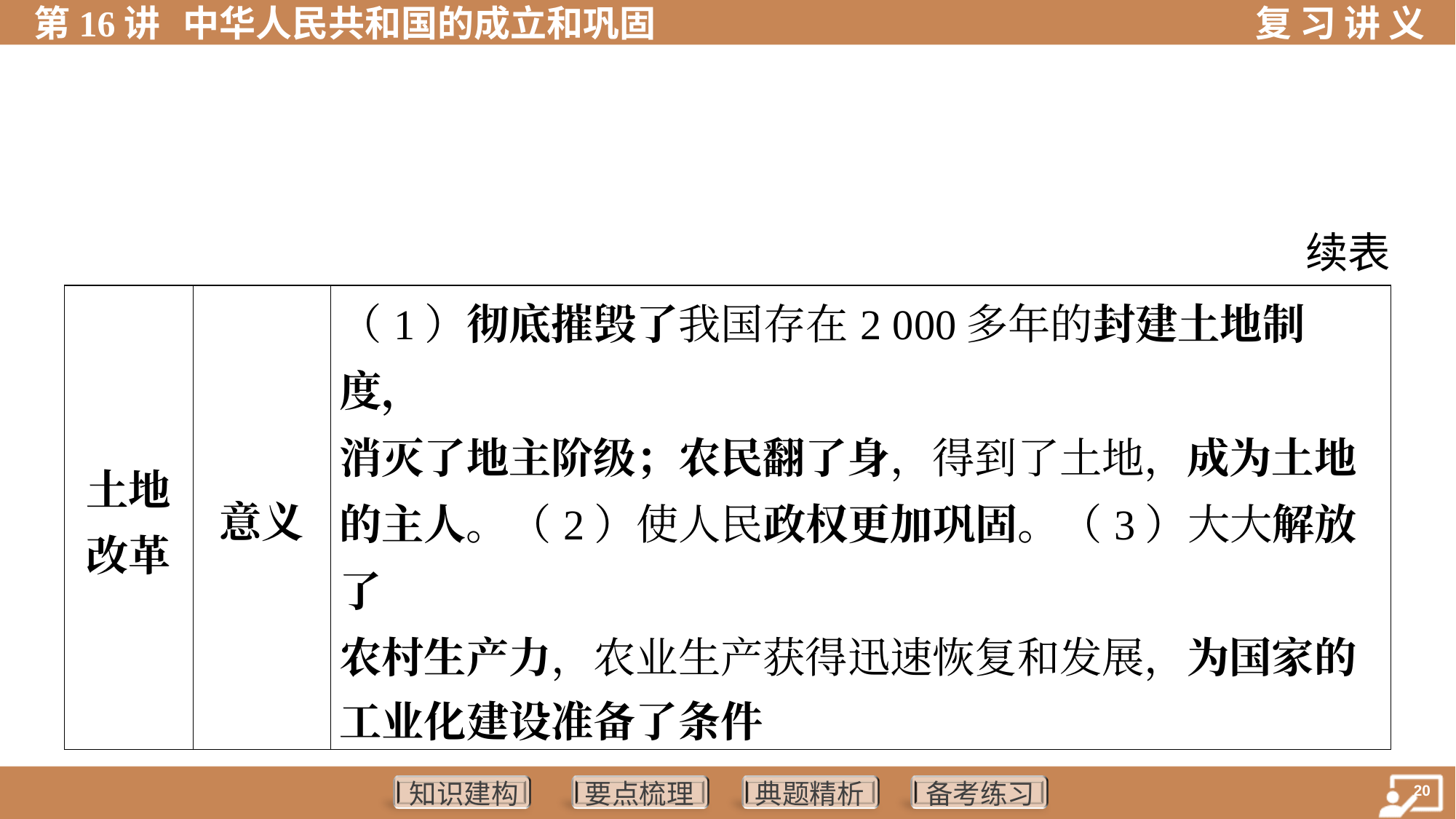

续表
| 土地 改革 | 意义 | （1）彻底摧毁了我国存在2 000多年的封建土地制度， 消灭了地主阶级；农民翻了身，得到了土地，成为土地 的主人。（2）使人民政权更加巩固。（3）大大解放了 农村生产力，农业生产获得迅速恢复和发展，为国家的 工业化建设准备了条件 |  |  |
| --- | --- | --- | --- | --- |